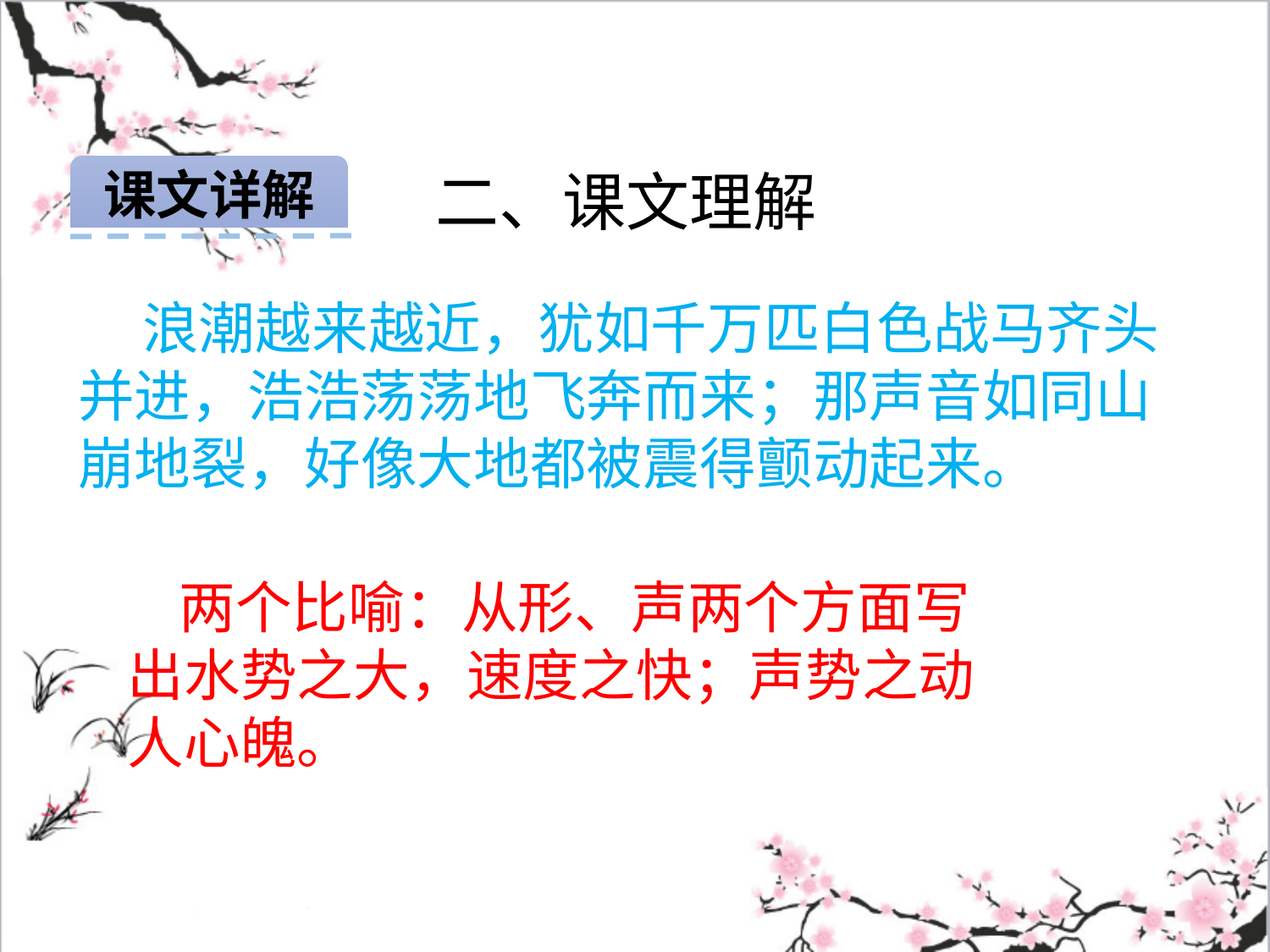

课文详解
二、课文理解
    浪潮越来越近，犹如千万匹白色战马齐头并进，浩浩荡荡地飞奔而来；那声音如同山崩地裂，好像大地都被震得颤动起来。
   两个比喻：从形、声两个方面写出水势之大，速度之快；声势之动人心魄。